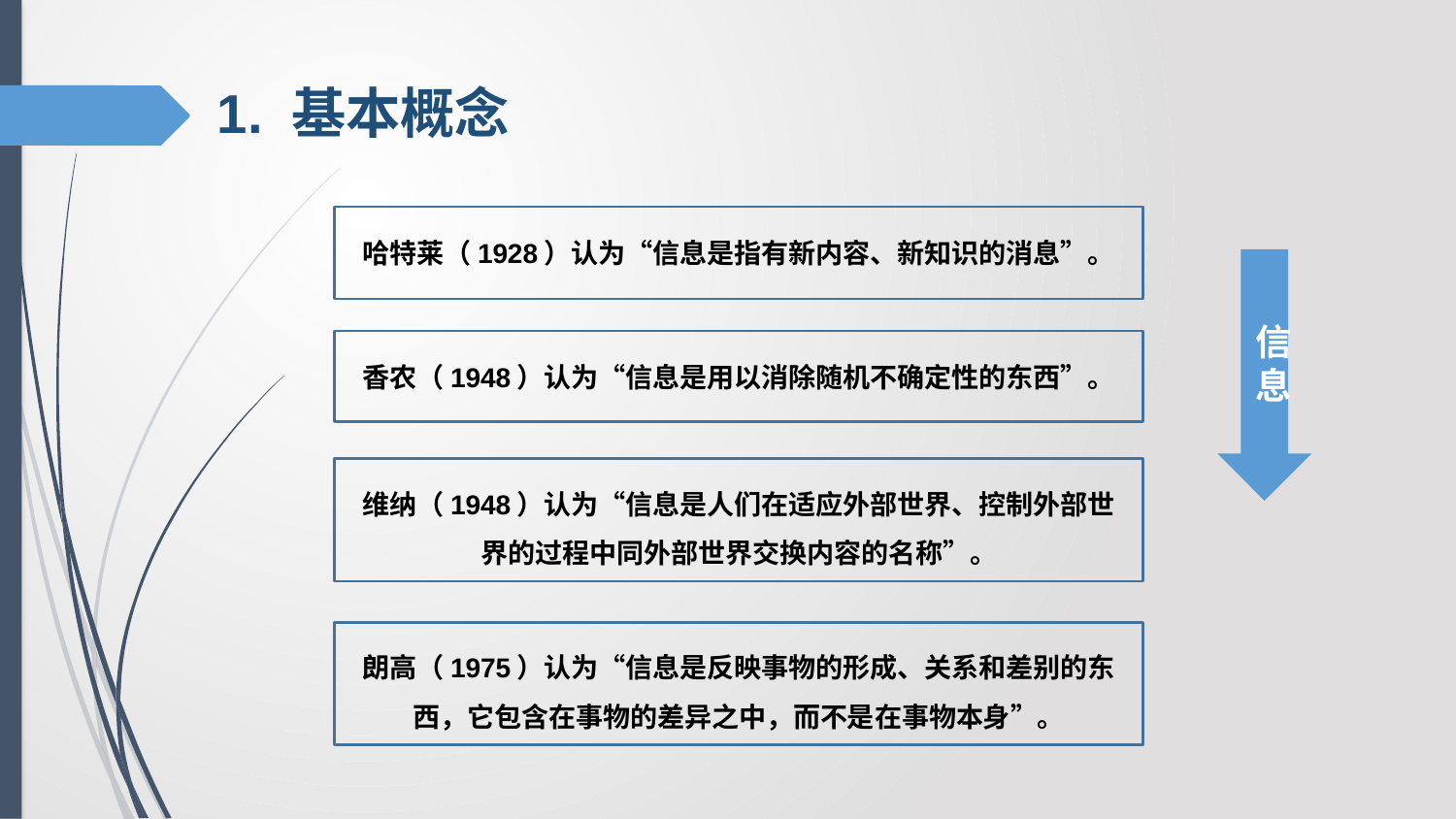

1. 基本概念
哈特莱（1928）认为“信息是指有新内容、新知识的消息”。
信息
香农（1948）认为“信息是用以消除随机不确定性的东西”。
维纳（1948）认为“信息是人们在适应外部世界、控制外部世界的过程中同外部世界交换内容的名称”。
朗高（1975）认为“信息是反映事物的形成、关系和差别的东西，它包含在事物的差异之中，而不是在事物本身”。